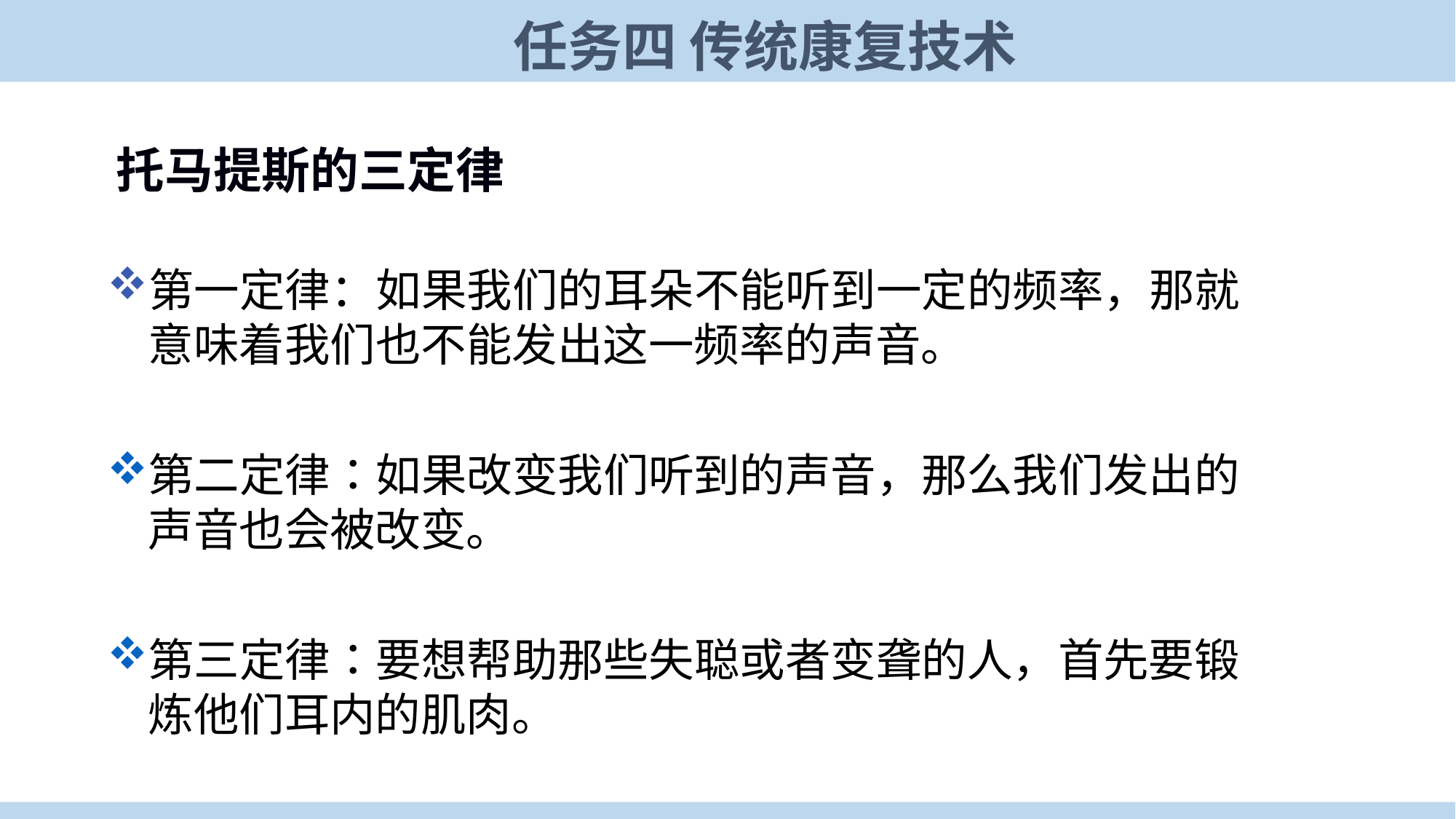

任务四 传统康复技术
托马提斯的三定律
第一定律：如果我们的耳朵不能听到一定的频率，那就意味着我们也不能发出这一频率的声音。

第二定律：如果改变我们听到的声音，那么我们发出的声音也会被改变。

第三定律：要想帮助那些失聪或者变聋的人，首先要锻炼他们耳内的肌肉。